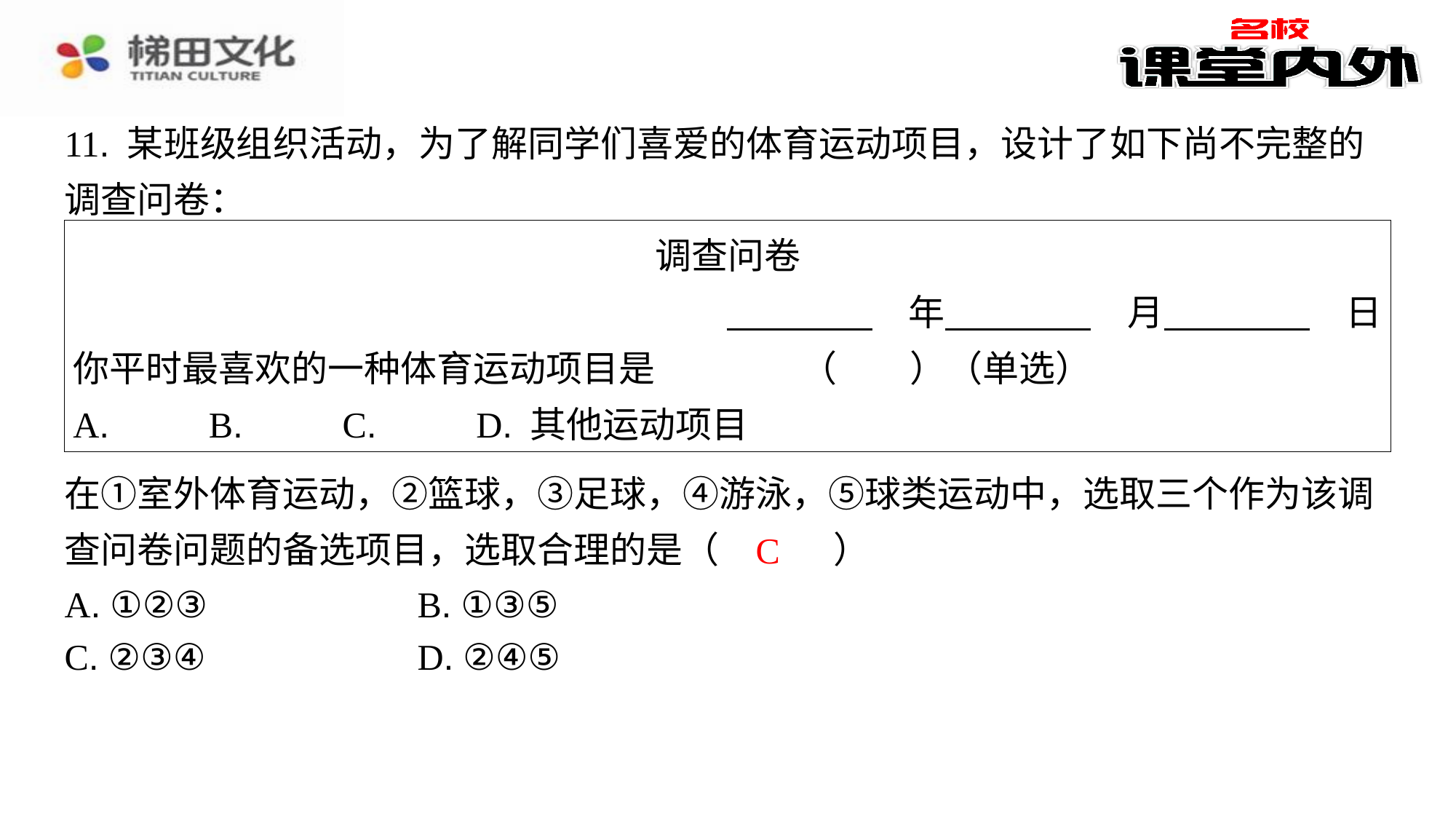

11. 某班级组织活动，为了解同学们喜爱的体育运动项目，设计了如下尚不完整的
调查问卷：
调查问卷
 　　　　　年 　　　　　月 　　　　　日
你平时最喜欢的一种体育运动项目是　　　　（　　）（单选）
A. 　　B. 　　C. 　　D. 其他运动项目
在①室外体育运动，②篮球，③足球，④游泳，⑤球类运动中，选取三个作为该调
查问卷问题的备选项目，选取合理的是（　C　）
C
| A. ①②③ | B. ①③⑤ |
| --- | --- |
| C. ②③④ | D. ②④⑤ |